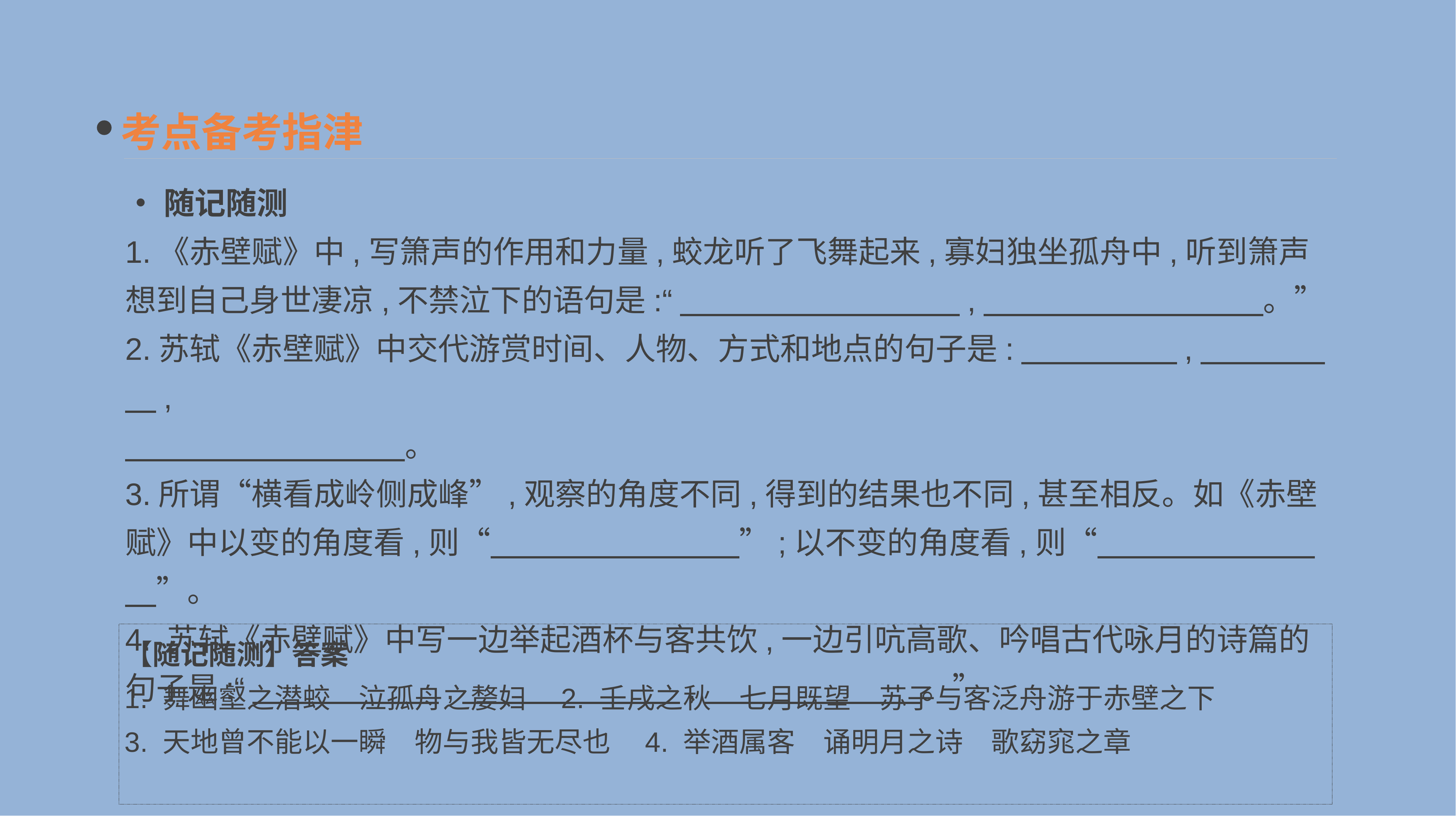

考点备考指津

•随记随测
1.《赤壁赋》中,写箫声的作用和力量,蛟龙听了飞舞起来,寡妇独坐孤舟中,听到箫声想到自己身世凄凉,不禁泣下的语句是:“　　　　　　　　　,　　　　　　　　　。”
2.苏轼《赤壁赋》中交代游赏时间、人物、方式和地点的句子是:　　　　　,　　　　　,
　　　　　　　　　。
3.所谓“横看成岭侧成峰”,观察的角度不同,得到的结果也不同,甚至相反。如《赤壁赋》中以变的角度看,则“　　　　　　　　”;以不变的角度看,则“　　　　　　　　”。
4. 苏轼《赤壁赋》中写一边举起酒杯与客共饮,一边引吭高歌、吟唱古代咏月的诗篇的句子是:“　　　　　　,　　　　　　　,　　　　　　　。”

【随记随测】答案
1. 舞幽壑之潜蛟　泣孤舟之嫠妇　2. 壬戌之秋　七月既望　苏子与客泛舟游于赤壁之下
3. 天地曾不能以一瞬　物与我皆无尽也　4. 举酒属客　诵明月之诗　歌窈窕之章